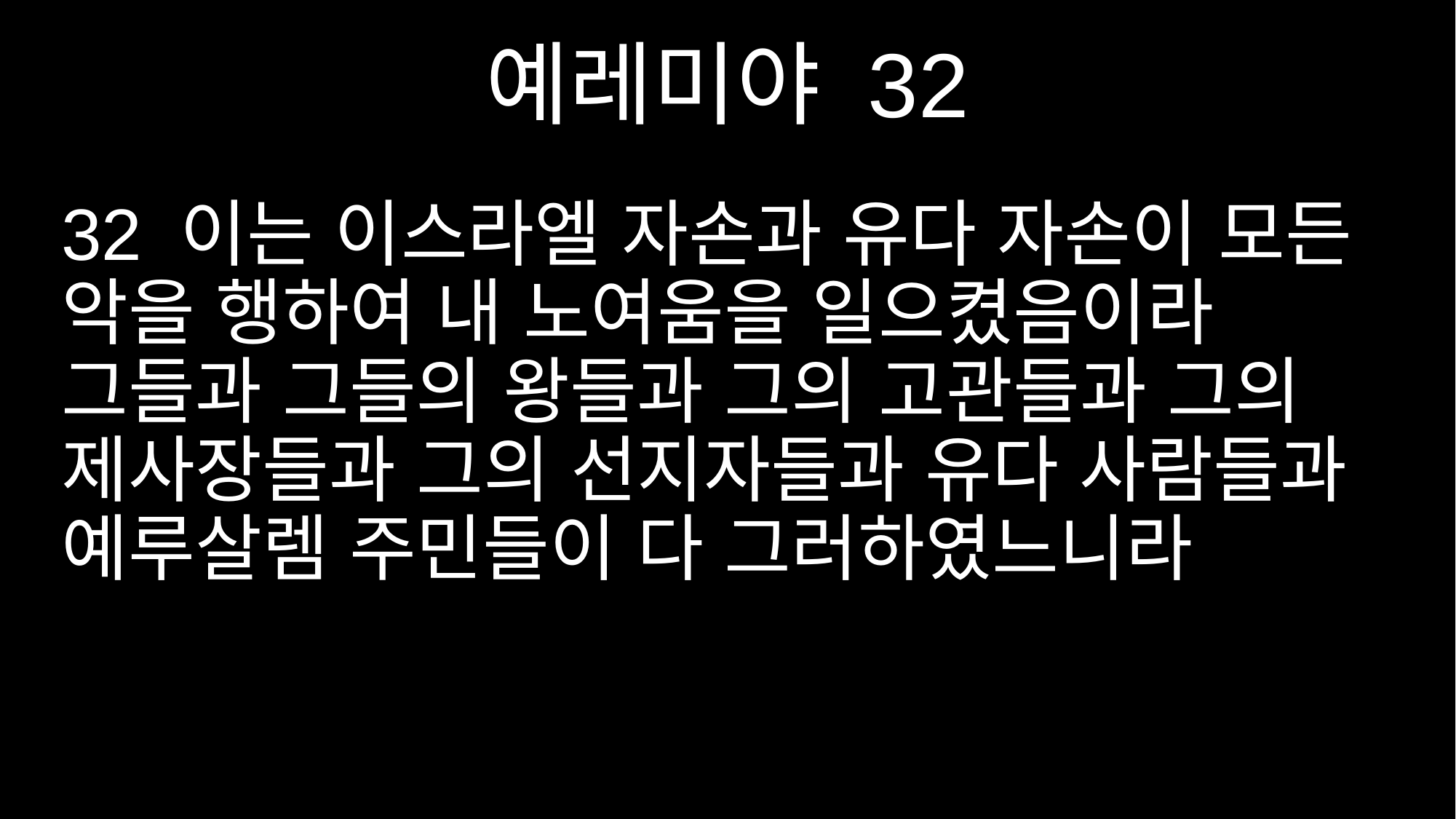

예레미야 32
32 이는 이스라엘 자손과 유다 자손이 모든 악을 행하여 내 노여움을 일으켰음이라 그들과 그들의 왕들과 그의 고관들과 그의 제사장들과 그의 선지자들과 유다 사람들과 예루살렘 주민들이 다 그러하였느니라